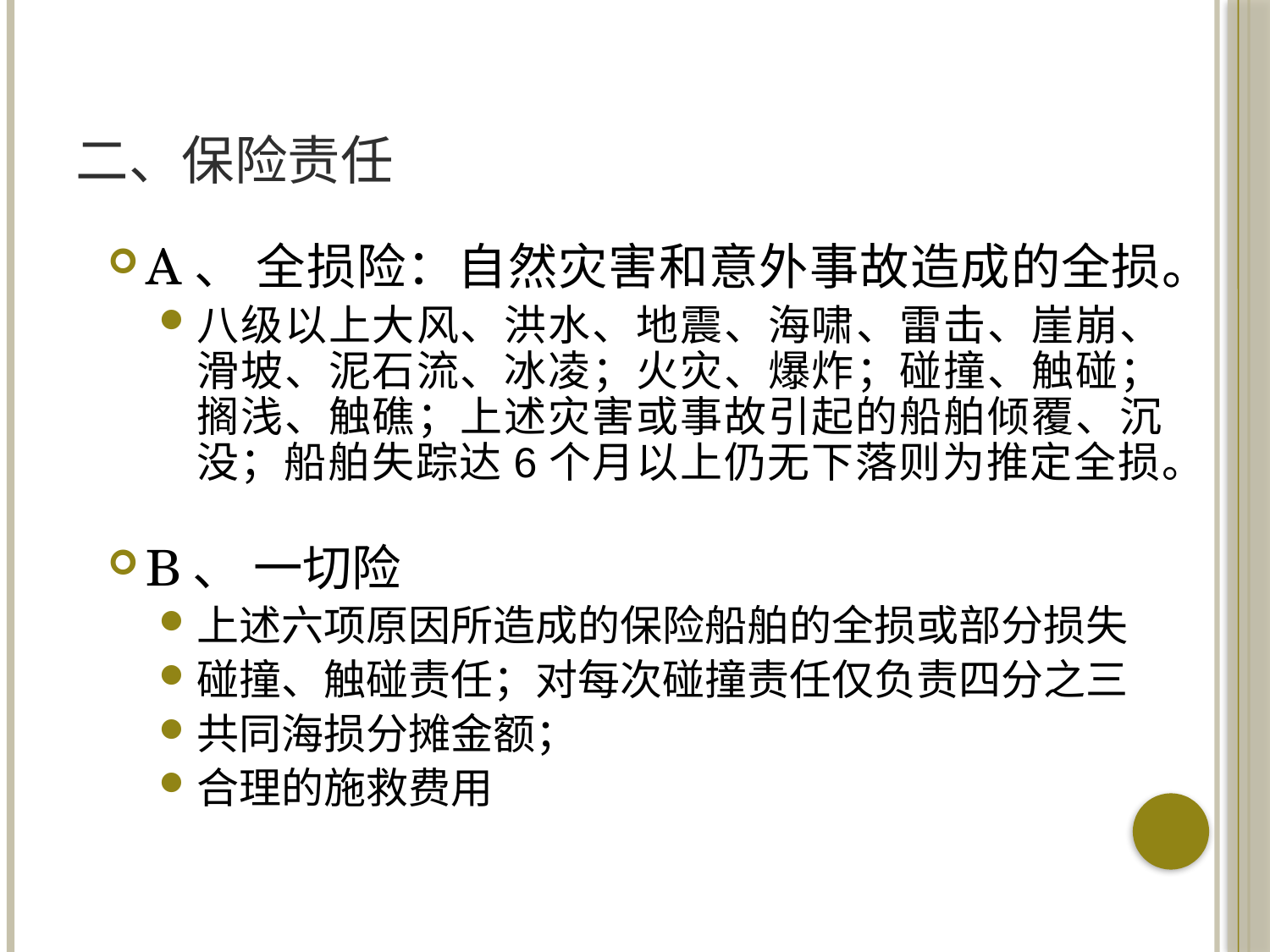

# 二、保险责任
A、 全损险：自然灾害和意外事故造成的全损。
八级以上大风、洪水、地震、海啸、雷击、崖崩、滑坡、泥石流、冰凌；火灾、爆炸；碰撞、触碰；搁浅、触礁；上述灾害或事故引起的船舶倾覆、沉没；船舶失踪达6个月以上仍无下落则为推定全损。
B、 一切险
上述六项原因所造成的保险船舶的全损或部分损失
碰撞、触碰责任；对每次碰撞责任仅负责四分之三
共同海损分摊金额；
合理的施救费用